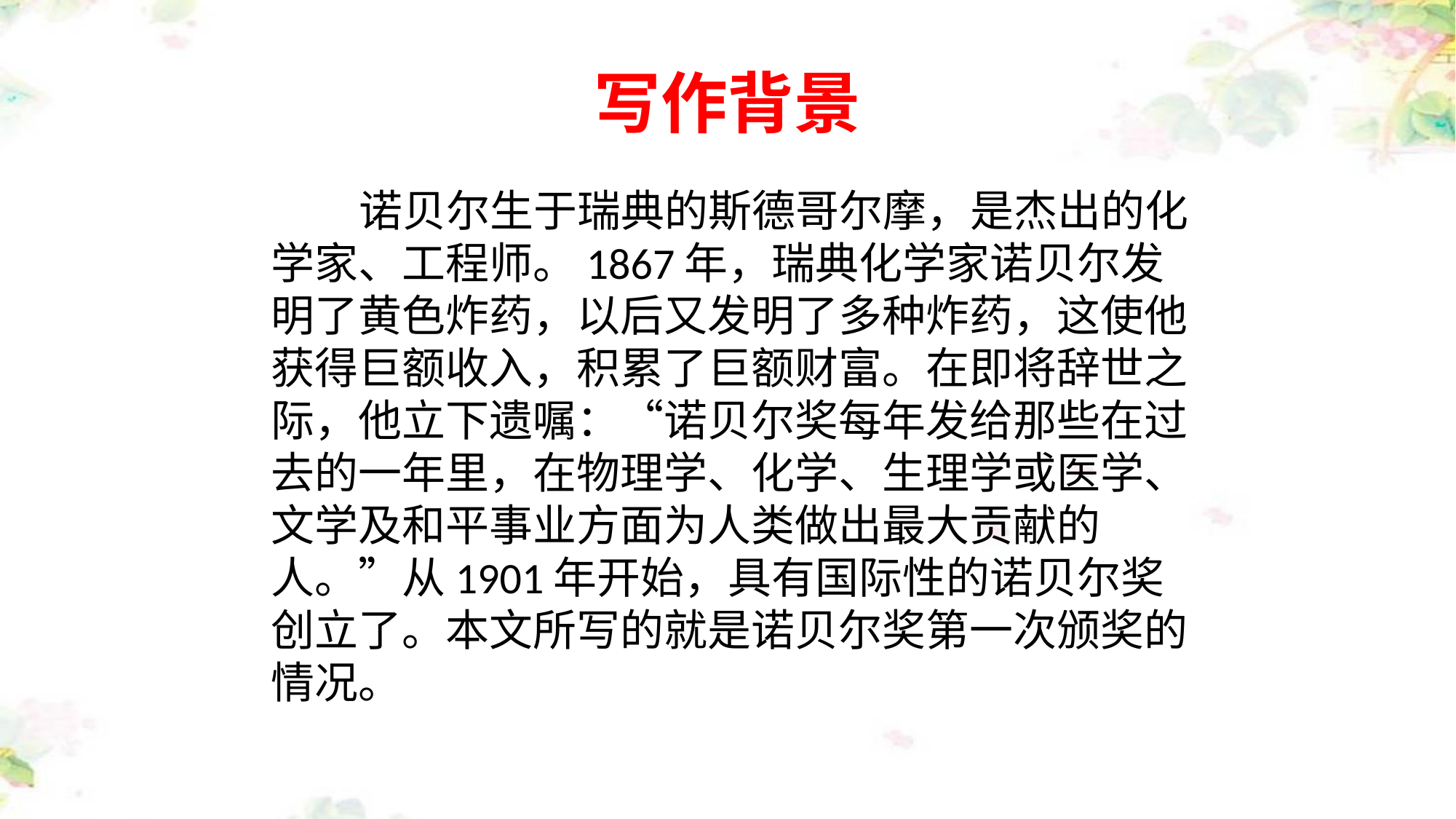

# 写作背景
            诺贝尔生于瑞典的斯德哥尔摩，是杰出的化学家、工程师。1867年，瑞典化学家诺贝尔发明了黄色炸药，以后又发明了多种炸药，这使他获得巨额收入，积累了巨额财富。在即将辞世之际，他立下遗嘱：“诺贝尔奖每年发给那些在过去的一年里，在物理学、化学、生理学或医学、文学及和平事业方面为人类做出最大贡献的人。”从1901年开始，具有国际性的诺贝尔奖创立了。本文所写的就是诺贝尔奖第一次颁奖的情况。